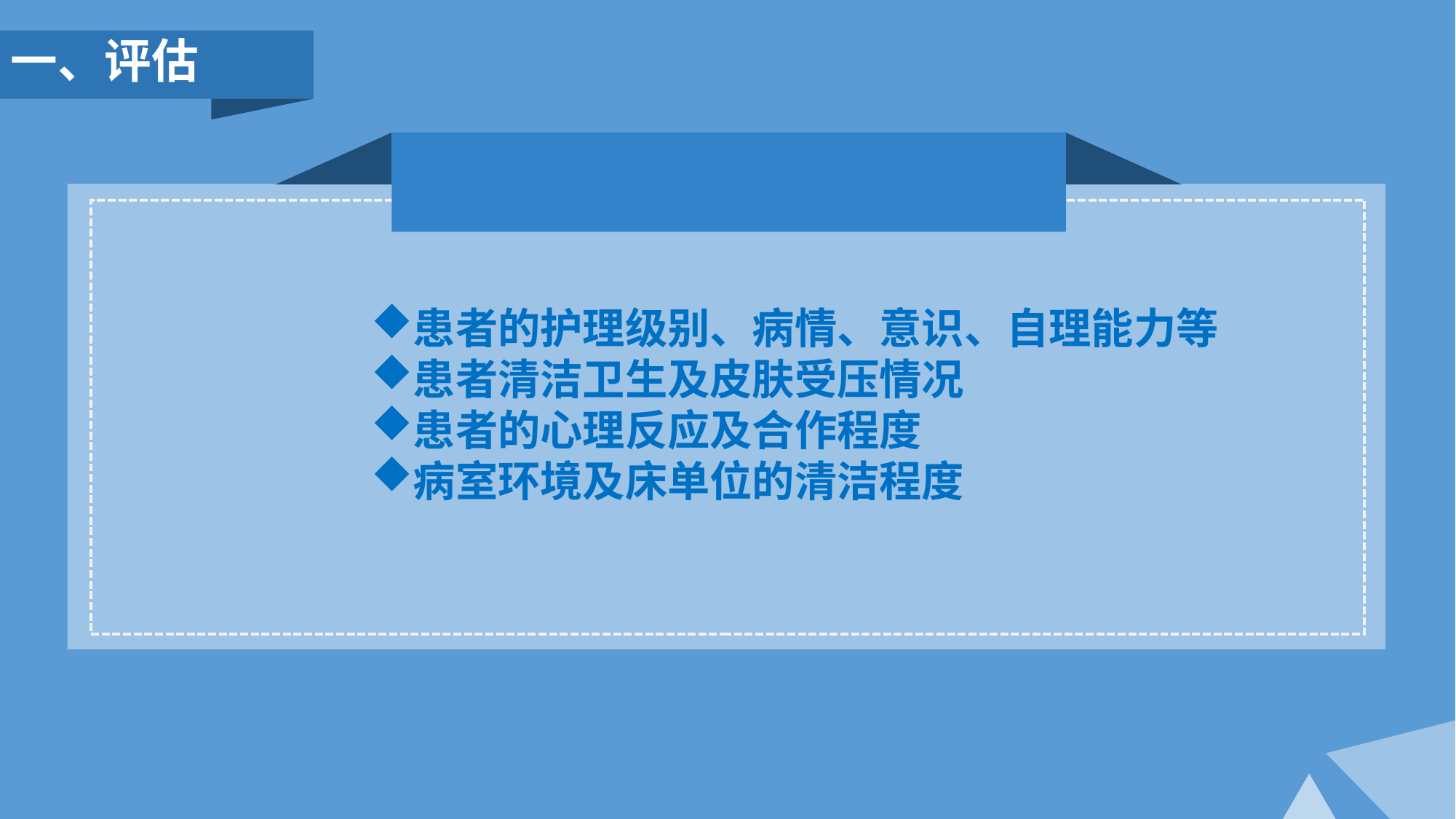

一、评估

患者的护理级别、病情、意识、自理能力等
患者清洁卫生及皮肤受压情况
患者的心理反应及合作程度
病室环境及床单位的清洁程度